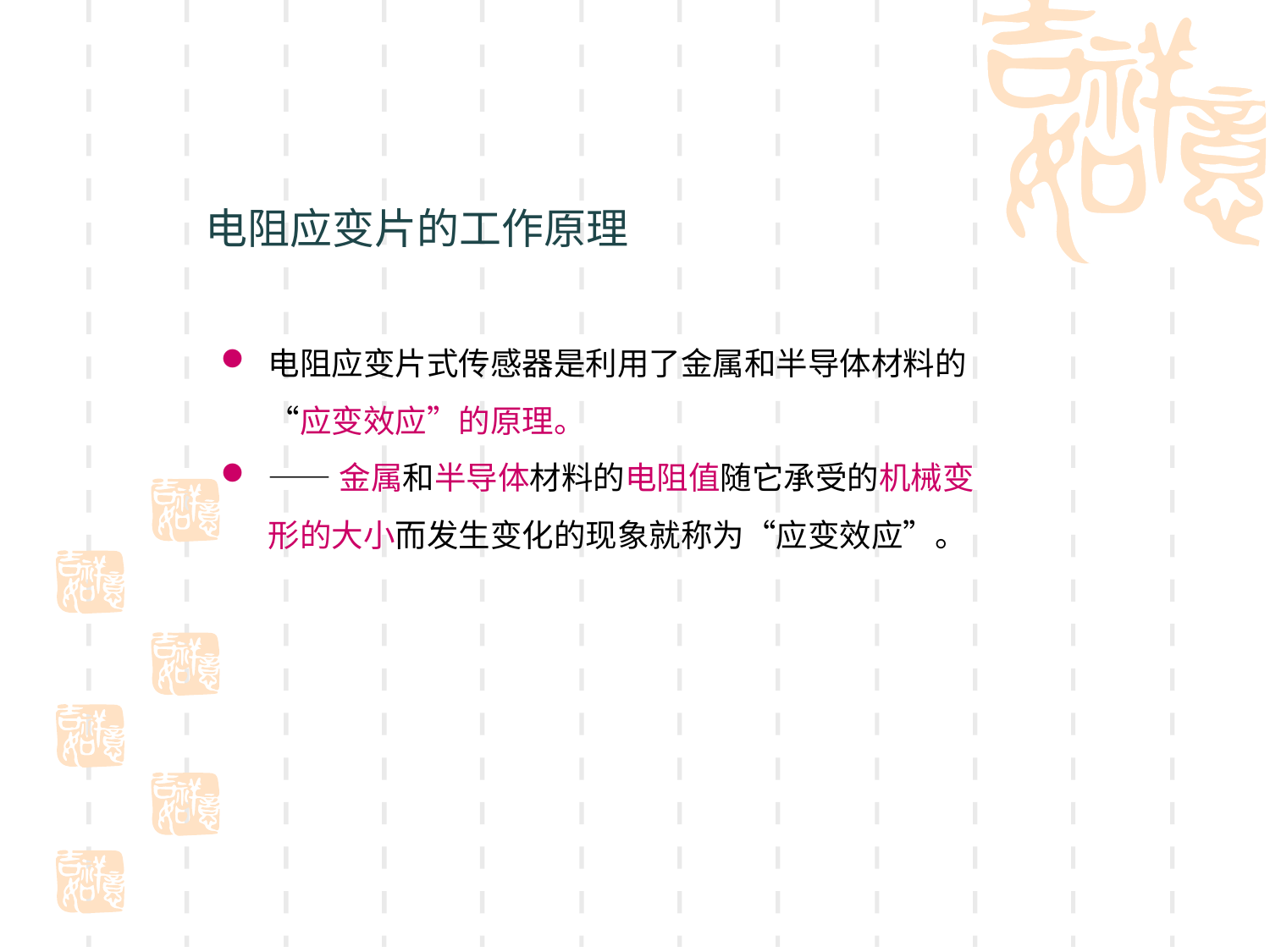

# 电阻应变片的工作原理
电阻应变片式传感器是利用了金属和半导体材料的“应变效应”的原理。
——金属和半导体材料的电阻值随它承受的机械变形的大小而发生变化的现象就称为“应变效应”。
13